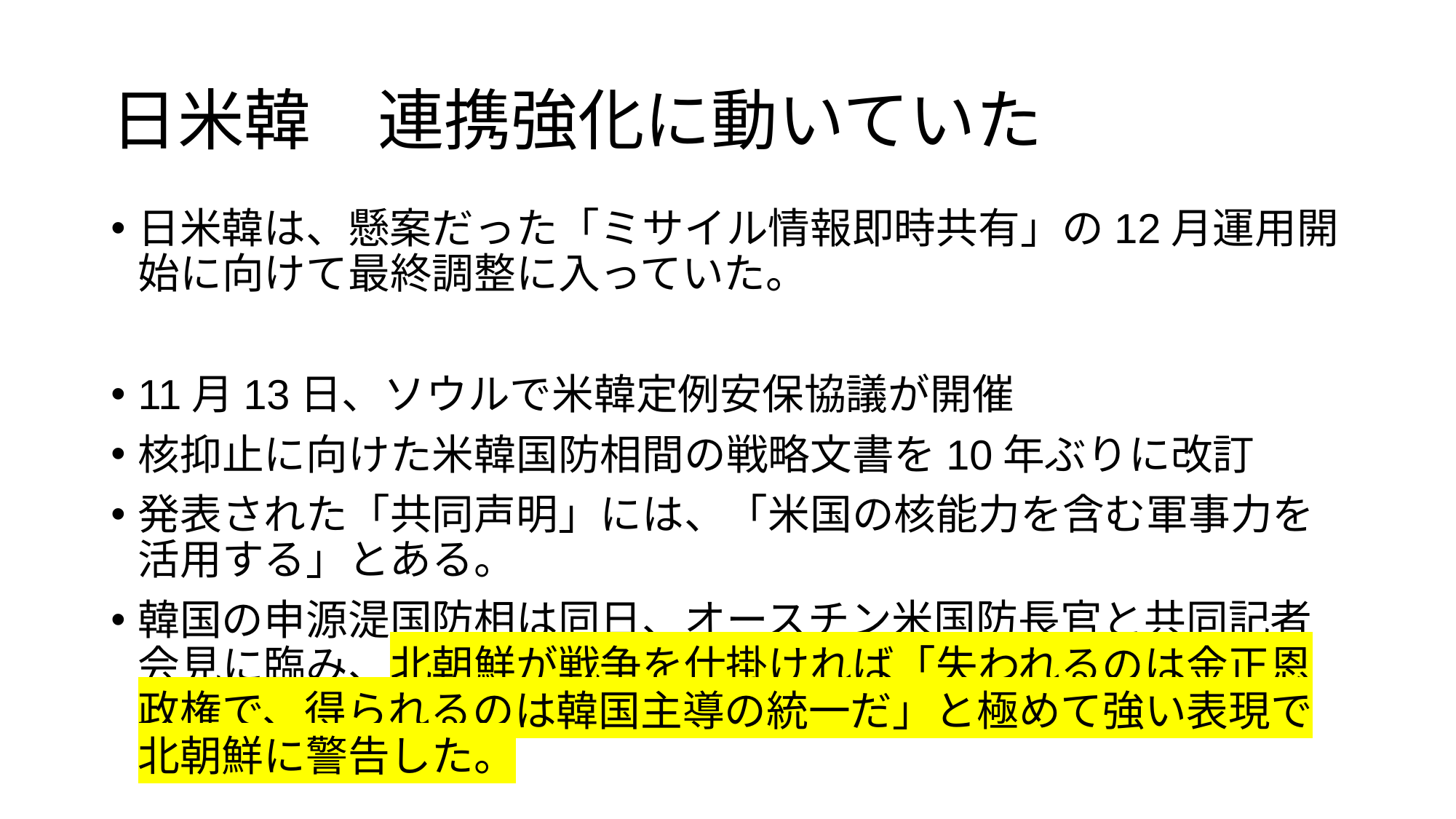

# 日米韓　連携強化に動いていた
日米韓は、懸案だった「ミサイル情報即時共有」の12月運用開始に向けて最終調整に入っていた。

11月13日、ソウルで米韓定例安保協議が開催
核抑止に向けた米韓国防相間の戦略文書を10年ぶりに改訂
発表された「共同声明」には、「米国の核能力を含む軍事力を活用する」とある。
韓国の申源湜国防相は同日、オースチン米国防長官と共同記者会見に臨み、北朝鮮が戦争を仕掛ければ「失われるのは金正恩政権で、得られるのは韓国主導の統一だ」と極めて強い表現で北朝鮮に警告した。